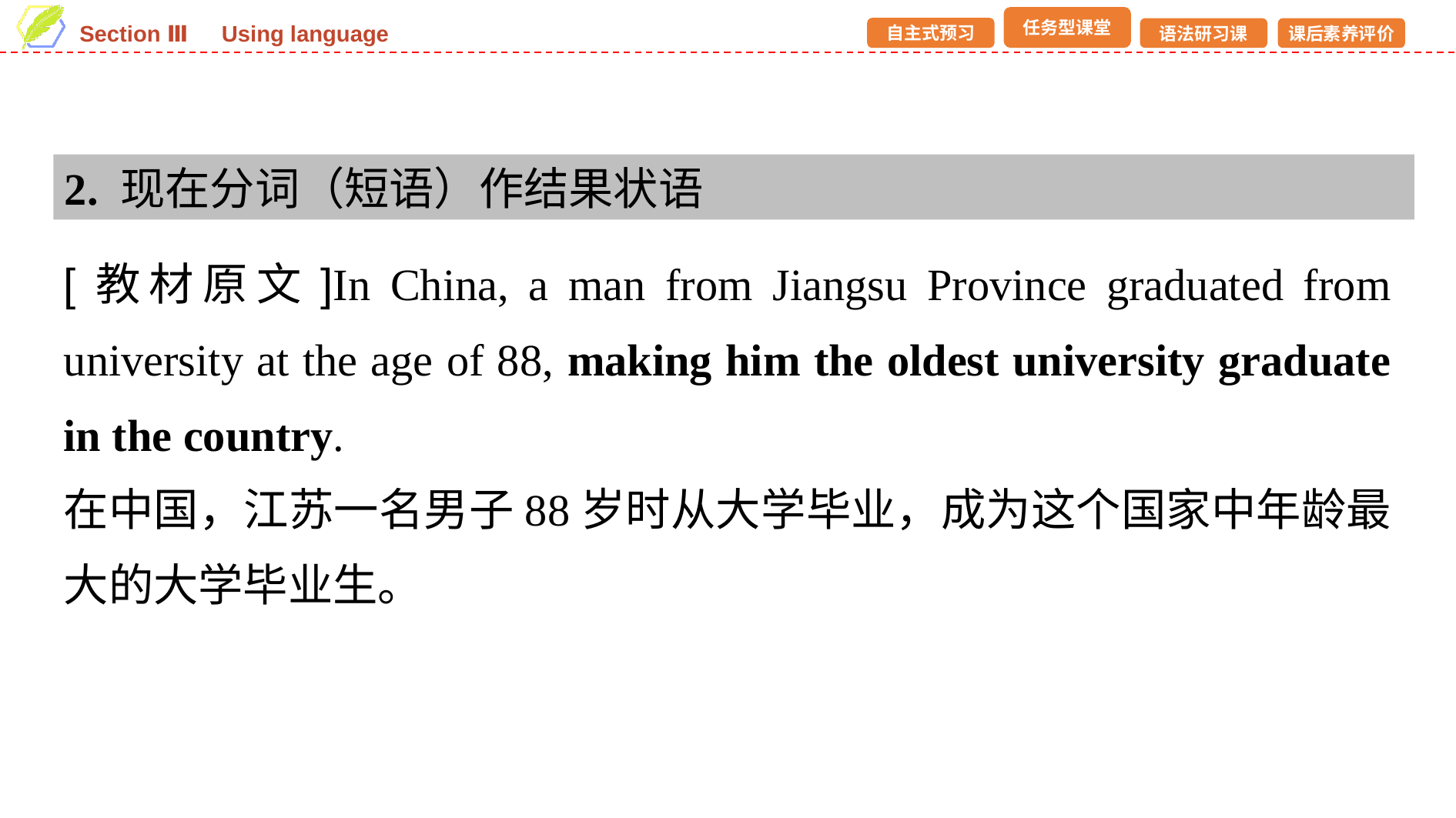

2. 现在分词（短语）作结果状语
[教材原文]In China, a man from Jiangsu Province graduated from university at the age of 88, making him the oldest university graduate in the country.
在中国，江苏一名男子88岁时从大学毕业，成为这个国家中年龄最大的大学毕业生。